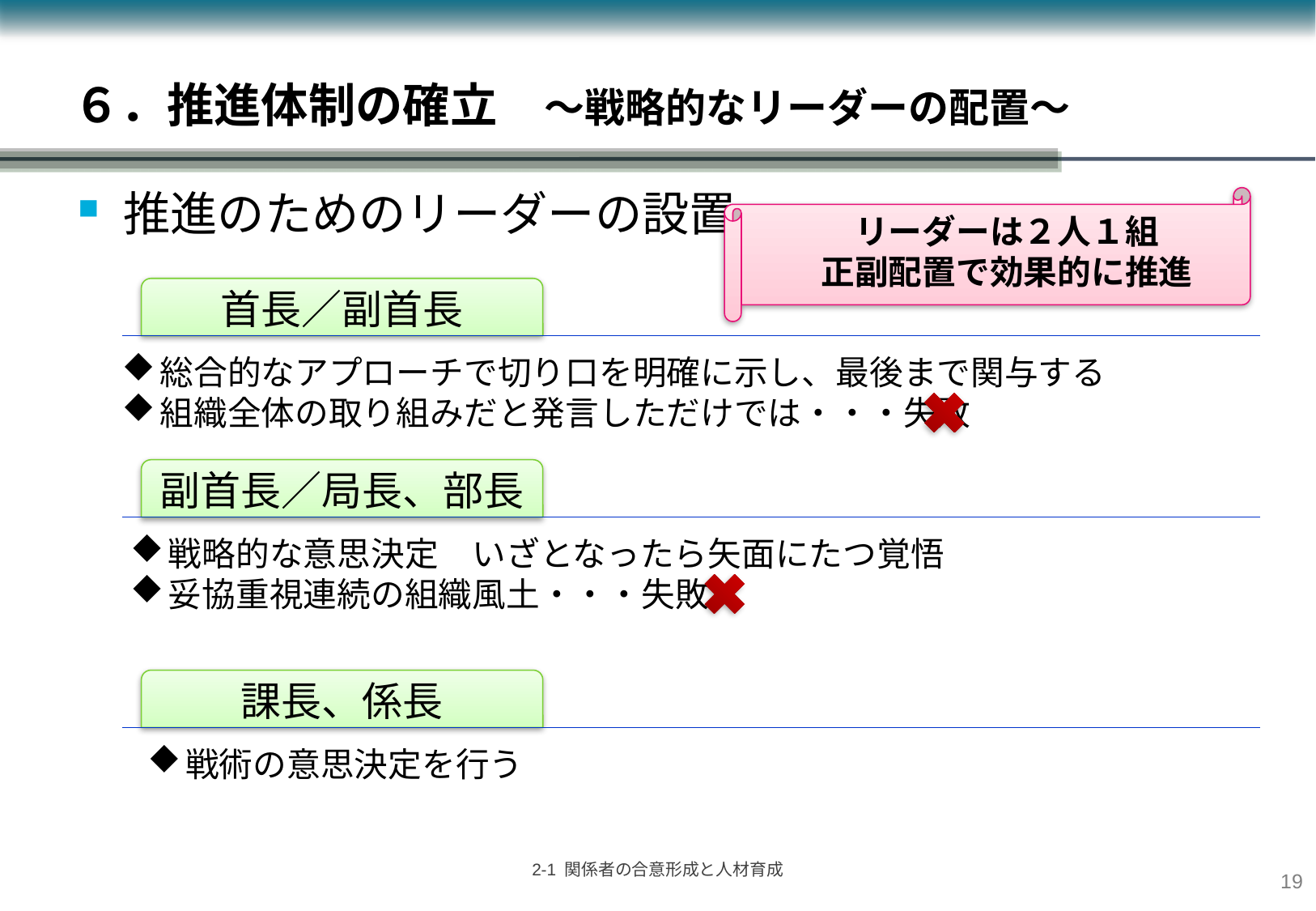

# ６．推進体制の確立　～戦略的なリーダーの配置～
推進のためのリーダーの設置
　　　リーダーは２人１組
　　正副配置で効果的に推進
首長／副首長
総合的なアプローチで切り口を明確に示し、最後まで関与する
組織全体の取り組みだと発言しただけでは・・・失敗

副首長／局長、部長
戦略的な意思決定　いざとなったら矢面にたつ覚悟
妥協重視連続の組織風土・・・失敗

課長、係長
戦術の意思決定を行う
19
2-1 関係者の合意形成と人材育成